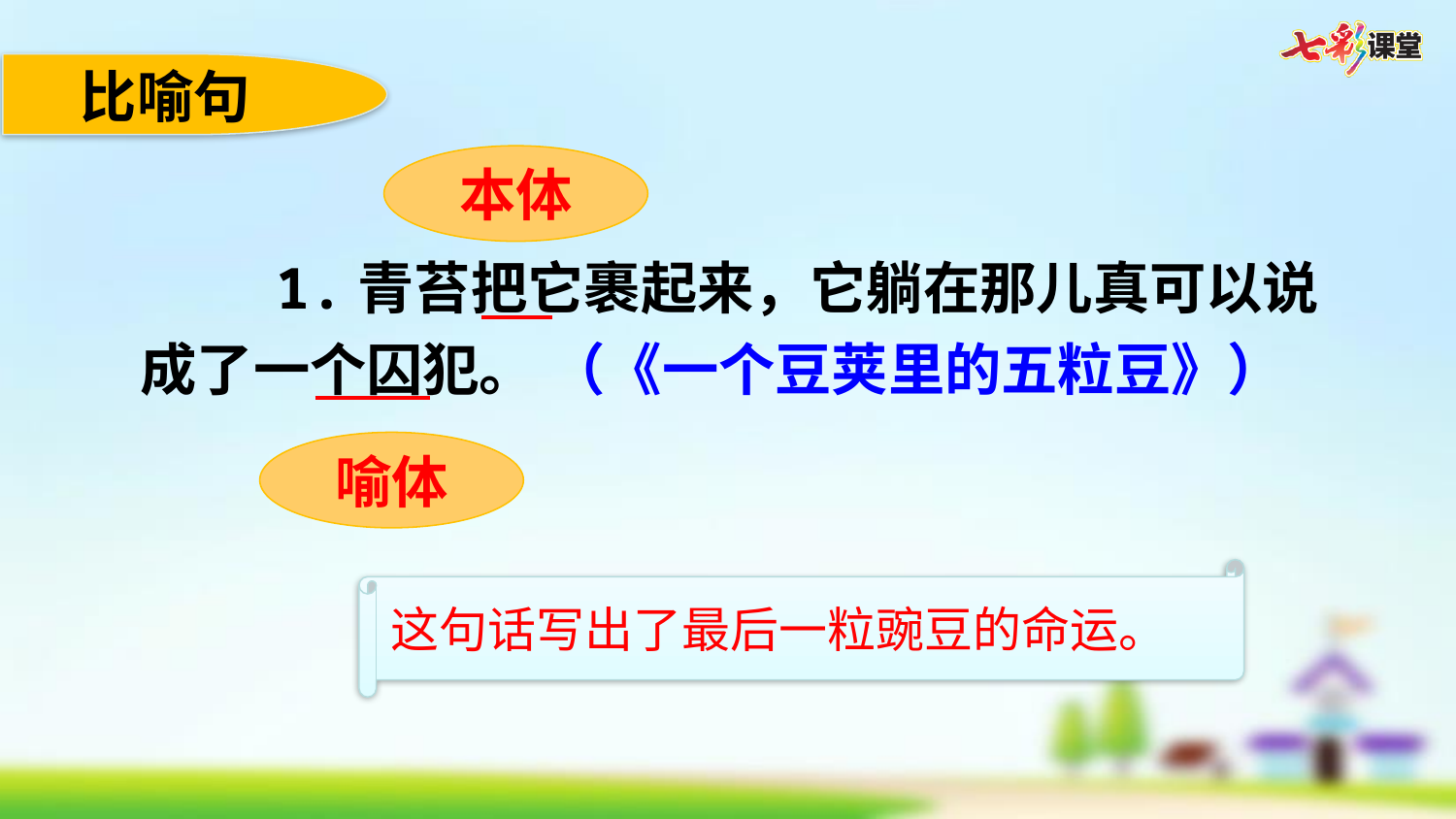

比喻句
本体
    1.青苔把它裹起来，它躺在那儿真可以说成了一个囚犯。 （《一个豆荚里的五粒豆》）
喻体
这句话写出了最后一粒豌豆的命运。